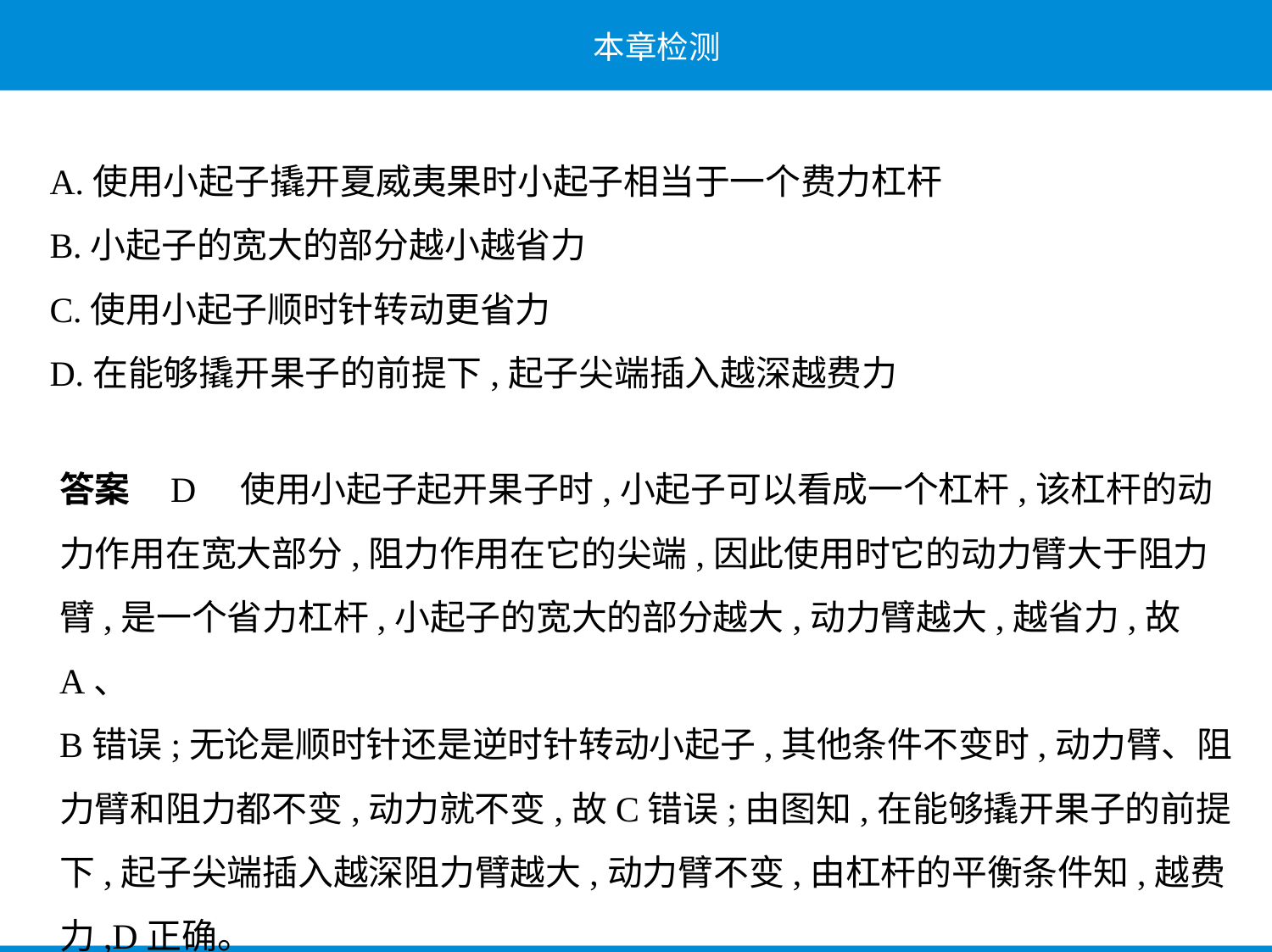

A.使用小起子撬开夏威夷果时小起子相当于一个费力杠杆
B.小起子的宽大的部分越小越省力
C.使用小起子顺时针转动更省力
D.在能够撬开果子的前提下,起子尖端插入越深越费力
答案    D　使用小起子起开果子时,小起子可以看成一个杠杆,该杠杆的动
力作用在宽大部分,阻力作用在它的尖端,因此使用时它的动力臂大于阻力
臂,是一个省力杠杆,小起子的宽大的部分越大,动力臂越大,越省力,故A、
B错误;无论是顺时针还是逆时针转动小起子,其他条件不变时,动力臂、阻
力臂和阻力都不变,动力就不变,故C错误;由图知,在能够撬开果子的前提
下,起子尖端插入越深阻力臂越大,动力臂不变,由杠杆的平衡条件知,越费
力,D正确。